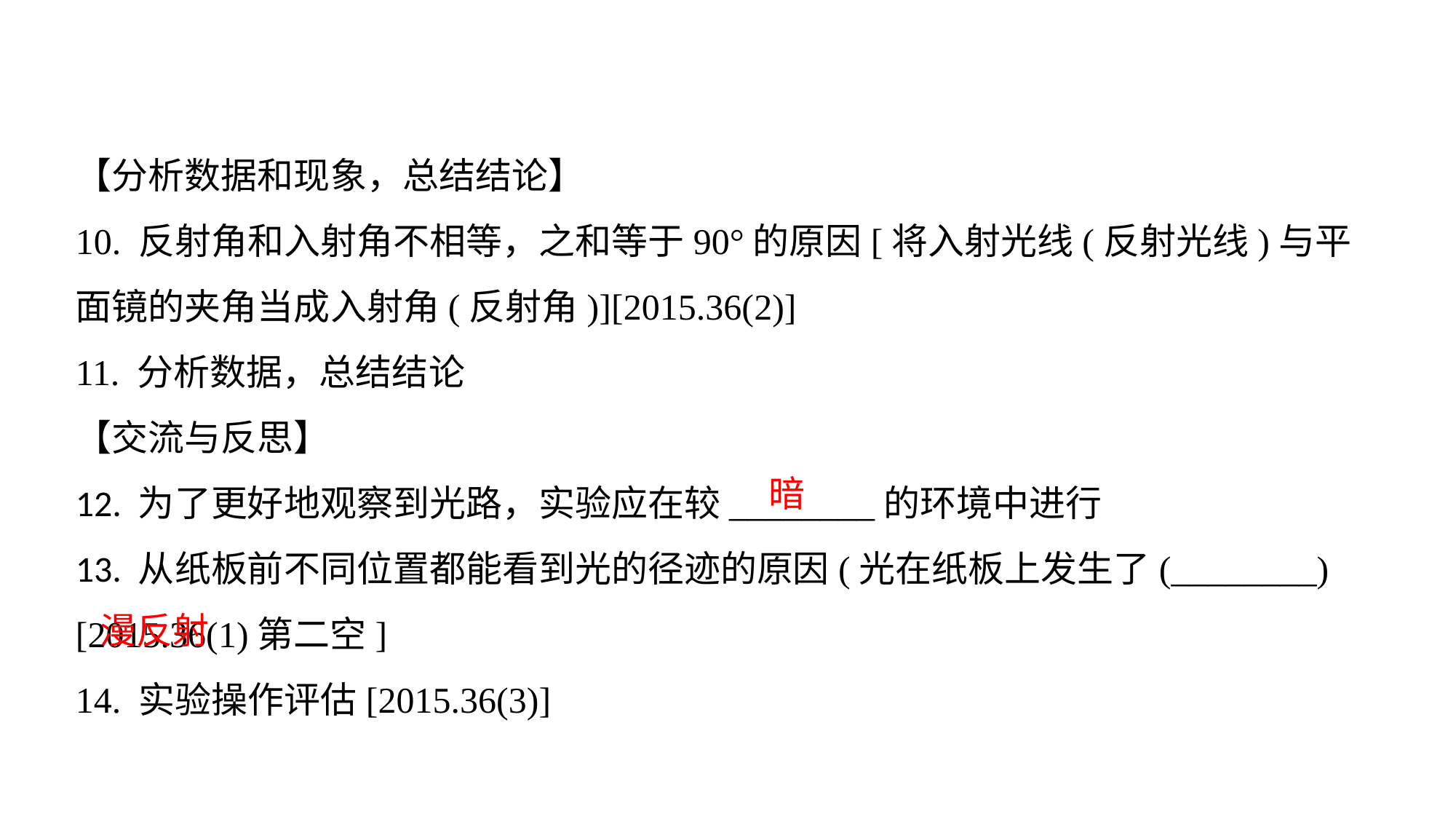

【分析数据和现象，总结结论】
10. 反射角和入射角不相等，之和等于90°的原因[将入射光线(反射光线)与平面镜的夹角当成入射角(反射角)][2015.36(2)]11. 分析数据，总结结论【交流与反思】12. 为了更好地观察到光路，实验应在较________的环境中进行13. 从纸板前不同位置都能看到光的径迹的原因(光在纸板上发生了(________)[2015.36(1)第二空]
14. 实验操作评估[2015.36(3)]
暗
漫反射